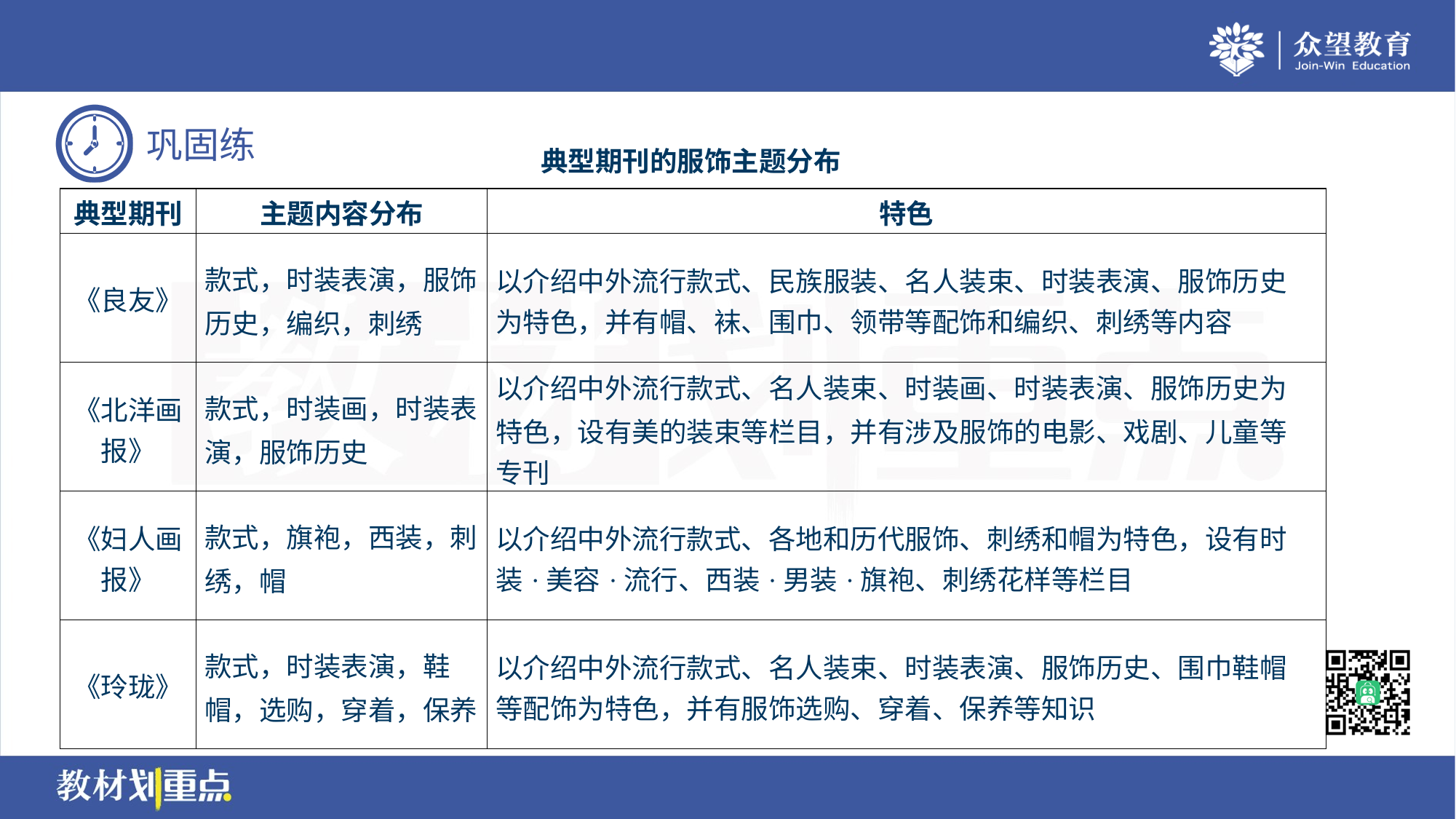

典型期刊的服饰主题分布
| 典型期刊 | 主题内容分布 | 特色 |
| --- | --- | --- |
| 《良友》 | 款式，时装表演，服饰历史，编织，刺绣 | 以介绍中外流行款式、民族服装、名人装束、时装表演、服饰历史 为特色，并有帽、袜、围巾、领带等配饰和编织、刺绣等内容 |
| 《北洋画 报》 | 款式，时装画，时装表演，服饰历史 | 以介绍中外流行款式、名人装束、时装画、时装表演、服饰历史为 特色，设有美的装束等栏目，并有涉及服饰的电影、戏剧、儿童等 专刊 |
| 《妇人画 报》 | 款式，旗袍，西装，刺绣，帽 | 以介绍中外流行款式、各地和历代服饰、刺绣和帽为特色，设有时 装·美容·流行、西装·男装·旗袍、刺绣花样等栏目 |
| 《玲珑》 | 款式，时装表演，鞋帽，选购，穿着，保养 | 以介绍中外流行款式、名人装束、时装表演、服饰历史、围巾鞋帽 等配饰为特色，并有服饰选购、穿着、保养等知识 |